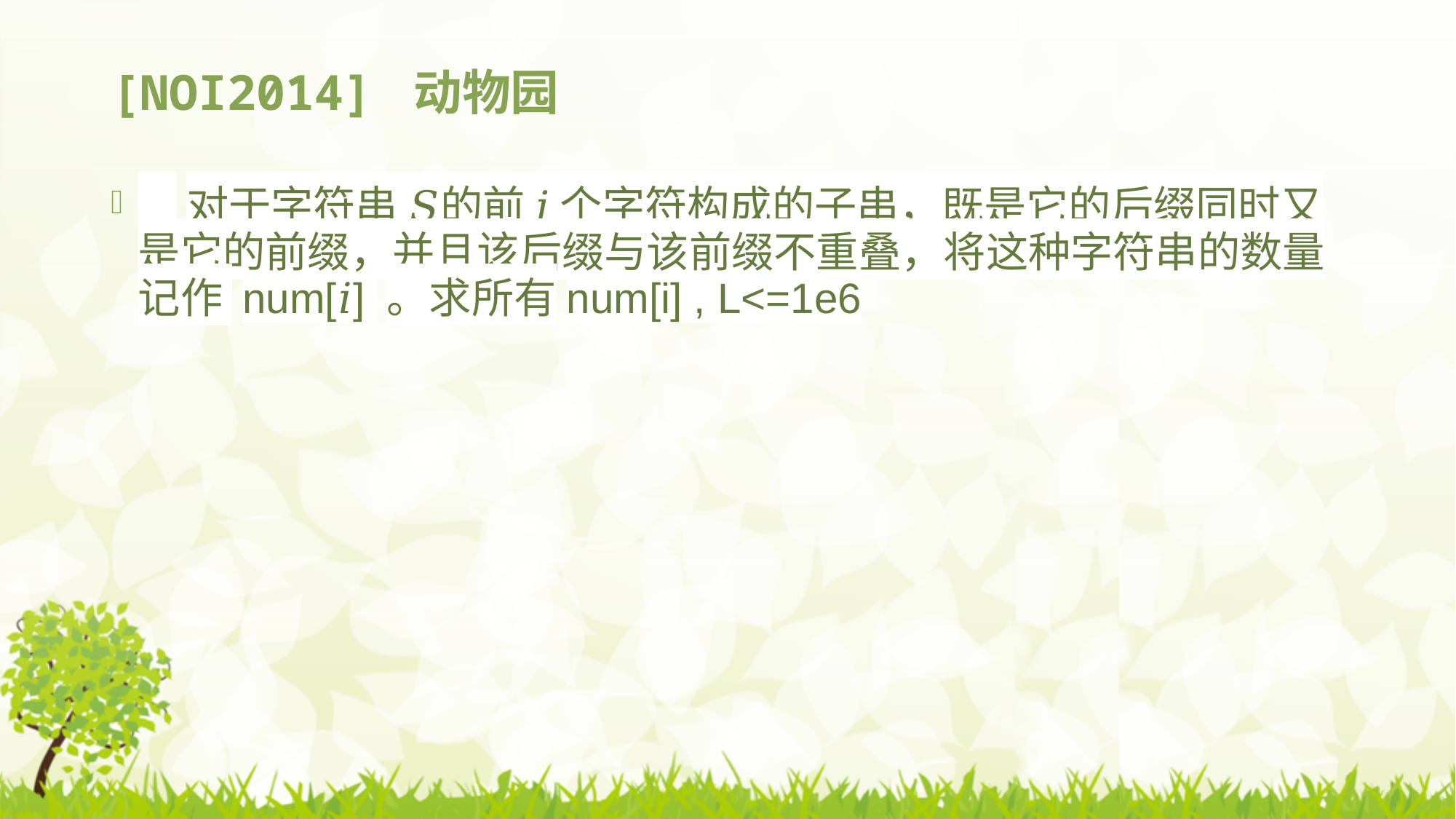

# [NOI2014] 动物园
    对于字符串 𝑆的前 𝑖 个字符构成的子串，既是它的后缀同时又是它的前缀，并且该后缀与该前缀不重叠，将这种字符串的数量记作 num[𝑖] 。求所有num[i] , L<=1e6